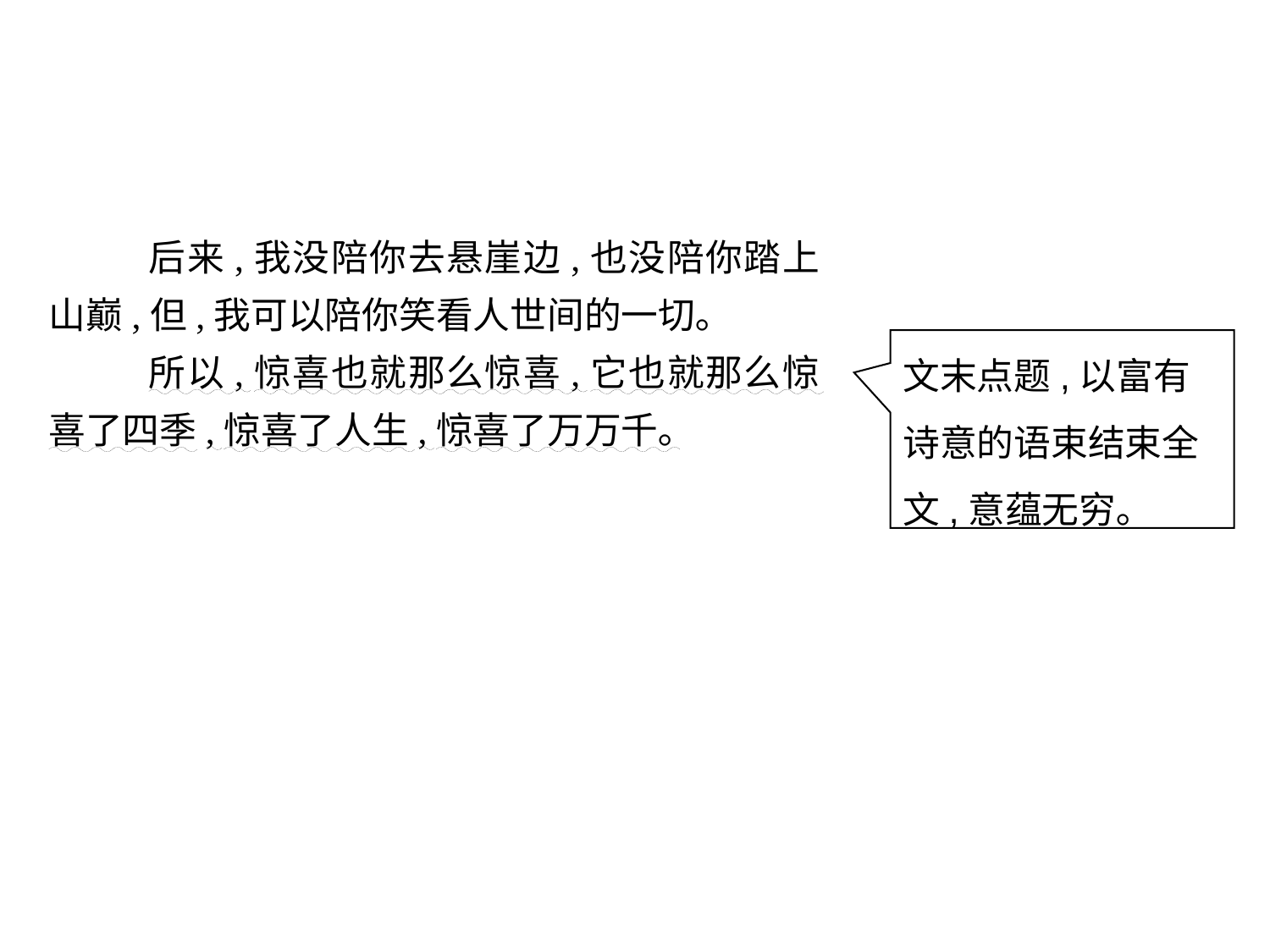

后来,我没陪你去悬崖边,也没陪你踏上山巅,但,我可以陪你笑看人世间的一切｡
所以,惊喜也就那么惊喜,它也就那么惊喜了四季,惊喜了人生,惊喜了万万千｡
文末点题,以富有诗意的语束结束全文,意蕴无穷｡